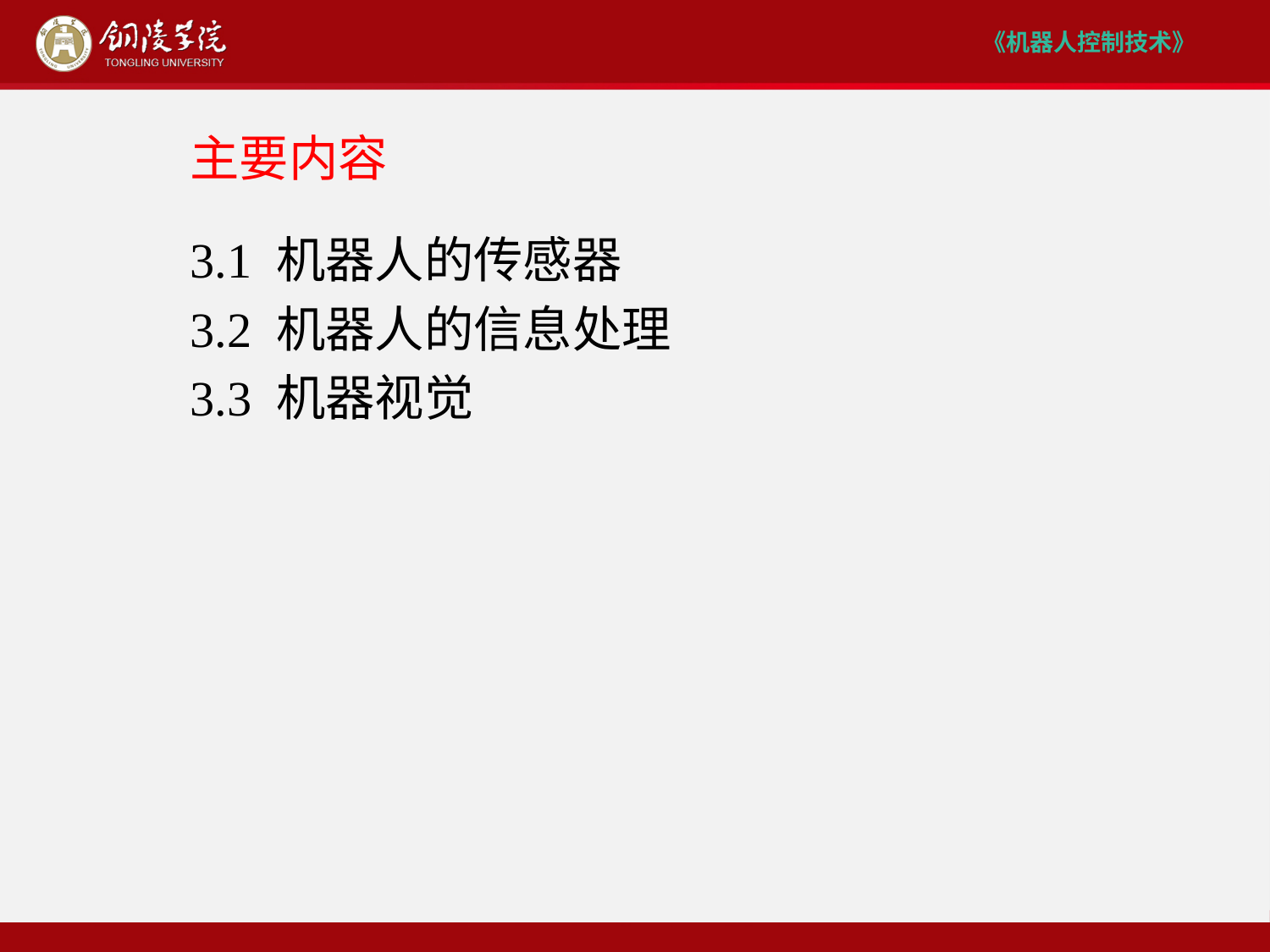

# 主要内容
3.1 机器人的传感器
3.2 机器人的信息处理
3.3 机器视觉